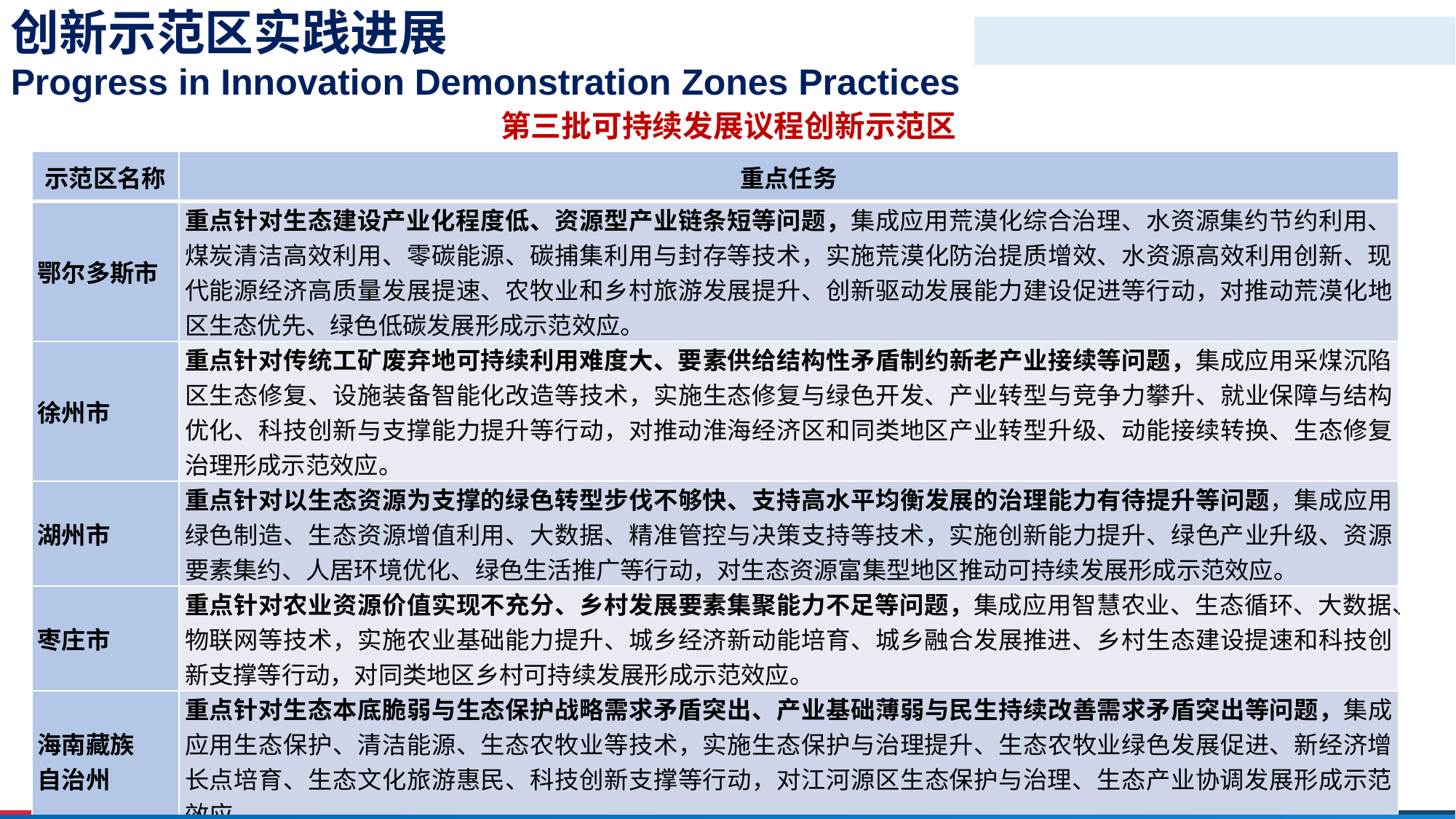

创新示范区实践进展
Progress in Innovation Demonstration Zones Practices

第三批可持续发展议程创新示范区
| 示范区名称 | 重点任务 |
| --- | --- |
| 鄂尔多斯市 | 重点针对生态建设产业化程度低、资源型产业链条短等问题，集成应用荒漠化综合治理、水资源集约节约利用、煤炭清洁高效利用、零碳能源、碳捕集利用与封存等技术，实施荒漠化防治提质增效、水资源高效利用创新、现代能源经济高质量发展提速、农牧业和乡村旅游发展提升、创新驱动发展能力建设促进等行动，对推动荒漠化地区生态优先、绿色低碳发展形成示范效应。 |
| 徐州市 | 重点针对传统工矿废弃地可持续利用难度大、要素供给结构性矛盾制约新老产业接续等问题，集成应用采煤沉陷区生态修复、设施装备智能化改造等技术，实施生态修复与绿色开发、产业转型与竞争力攀升、就业保障与结构优化、科技创新与支撑能力提升等行动，对推动淮海经济区和同类地区产业转型升级、动能接续转换、生态修复治理形成示范效应。 |
| 湖州市 | 重点针对以生态资源为支撑的绿色转型步伐不够快、支持高水平均衡发展的治理能力有待提升等问题，集成应用绿色制造、生态资源增值利用、大数据、精准管控与决策支持等技术，实施创新能力提升、绿色产业升级、资源要素集约、人居环境优化、绿色生活推广等行动，对生态资源富集型地区推动可持续发展形成示范效应。 |
| 枣庄市 | 重点针对农业资源价值实现不充分、乡村发展要素集聚能力不足等问题，集成应用智慧农业、生态循环、大数据、物联网等技术，实施农业基础能力提升、城乡经济新动能培育、城乡融合发展推进、乡村生态建设提速和科技创新支撑等行动，对同类地区乡村可持续发展形成示范效应。 |
| 海南藏族 自治州 | 重点针对生态本底脆弱与生态保护战略需求矛盾突出、产业基础薄弱与民生持续改善需求矛盾突出等问题，集成应用生态保护、清洁能源、生态农牧业等技术，实施生态保护与治理提升、生态农牧业绿色发展促进、新经济增长点培育、生态文化旅游惠民、科技创新支撑等行动，对江河源区生态保护与治理、生态产业协调发展形成示范效应。 |
25